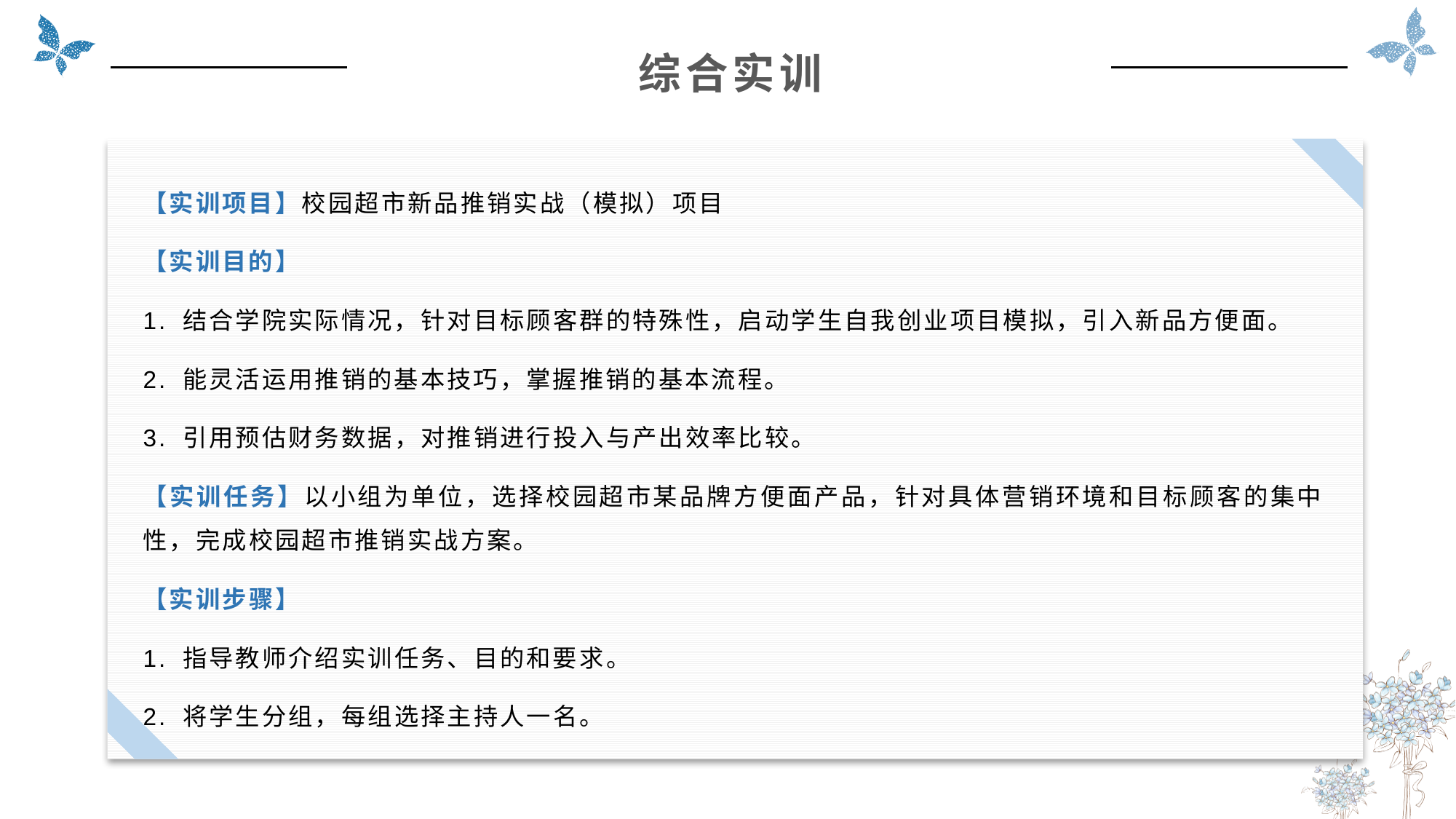

综合实训

【实训项目】校园超市新品推销实战（模拟）项目
【实训目的】
1. 结合学院实际情况，针对目标顾客群的特殊性，启动学生自我创业项目模拟，引入新品方便面。
2. 能灵活运用推销的基本技巧，掌握推销的基本流程。
3. 引用预估财务数据，对推销进行投入与产出效率比较。
【实训任务】以小组为单位，选择校园超市某品牌方便面产品，针对具体营销环境和目标顾客的集中性，完成校园超市推销实战方案。
【实训步骤】
1. 指导教师介绍实训任务、目的和要求。
2. 将学生分组，每组选择主持人一名。